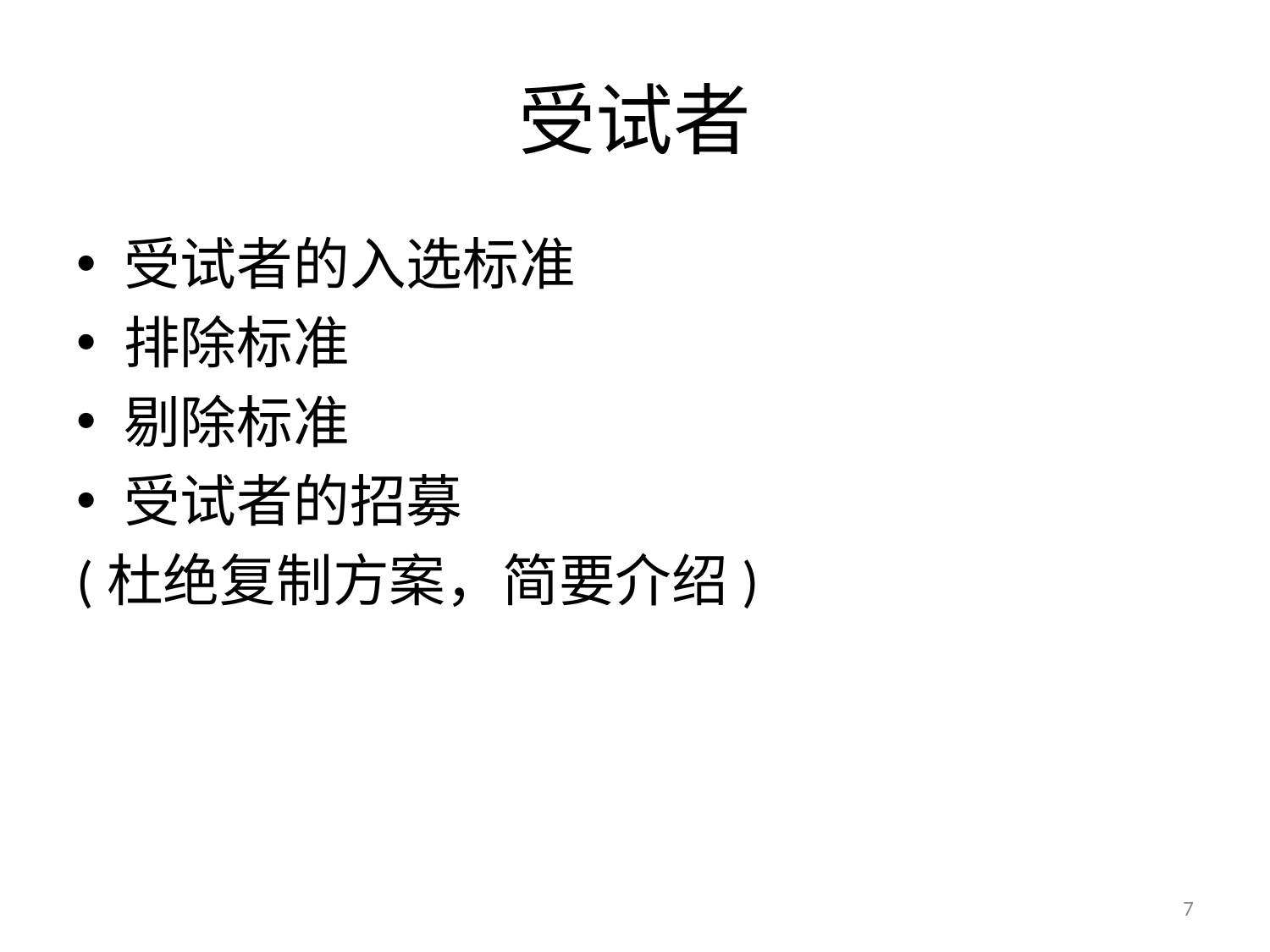

# 受试者
受试者的入选标准
排除标准
剔除标准
受试者的招募
(杜绝复制方案，简要介绍)
7